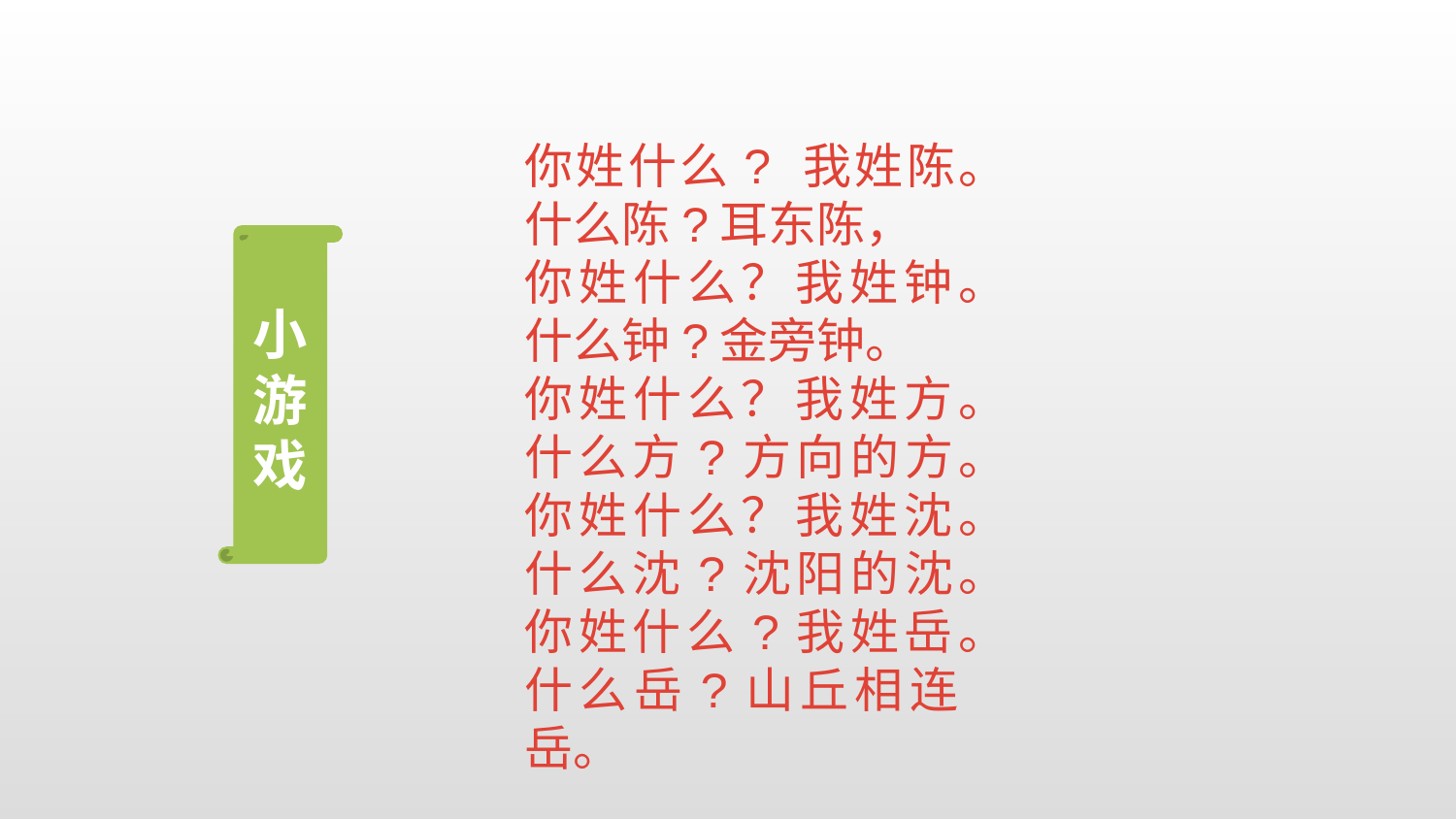

你姓什么? 我姓陈。
什么陈?耳东陈，
你姓什么？我姓钟。
什么钟?金旁钟。
你姓什么？我姓方。
什么方?方向的方。
你姓什么？我姓沈。
什么沈?沈阳的沈。
你姓什么?我姓岳。
什么岳?山丘相连岳。
小游戏